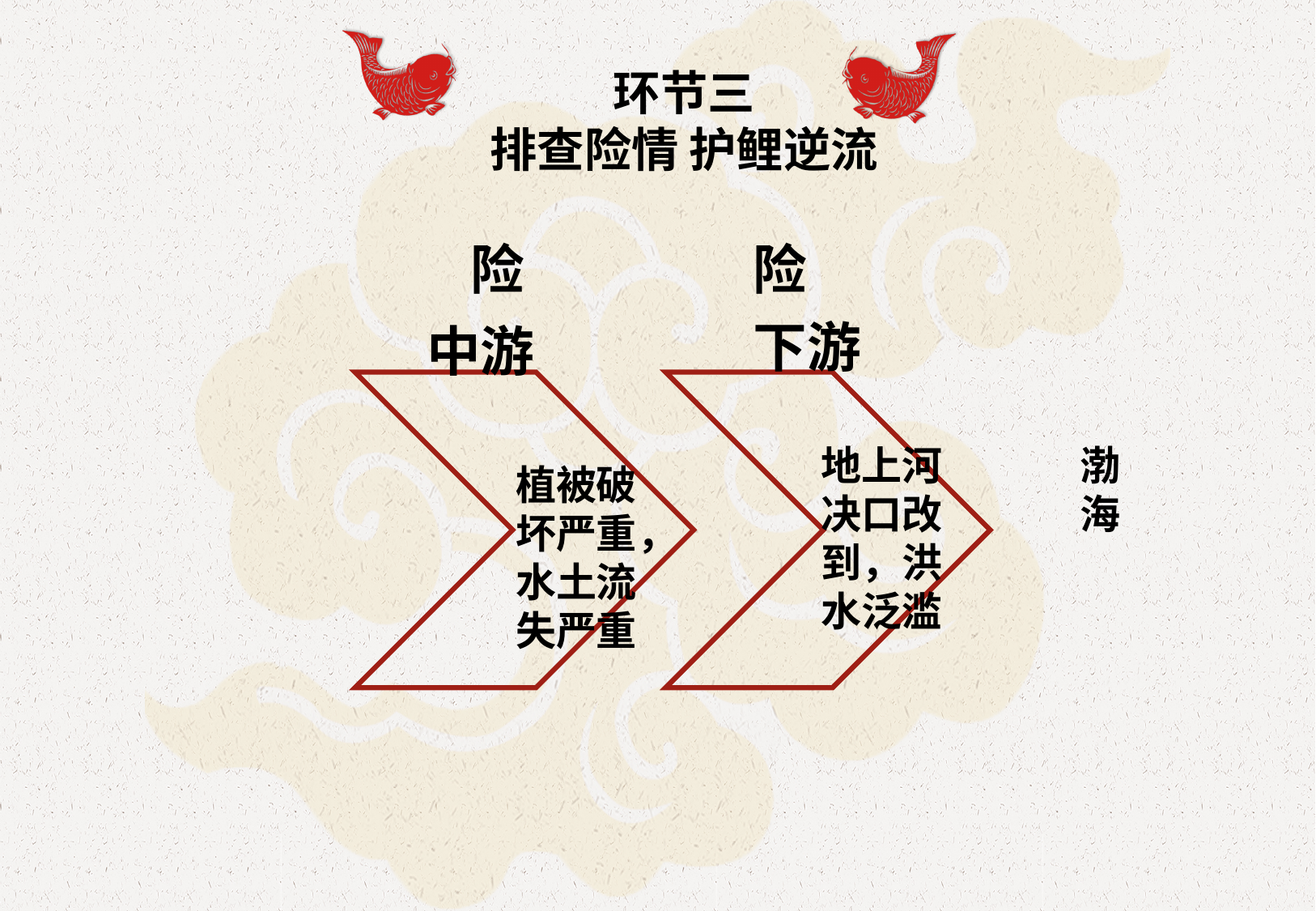

| 下游 |  |  |
| --- | --- | --- |
环节三
排查险情 护鲤逆流
险
险
下游
中游

地上河决口改到，洪水泛滥
渤
海
植被破坏严重，水土流失严重